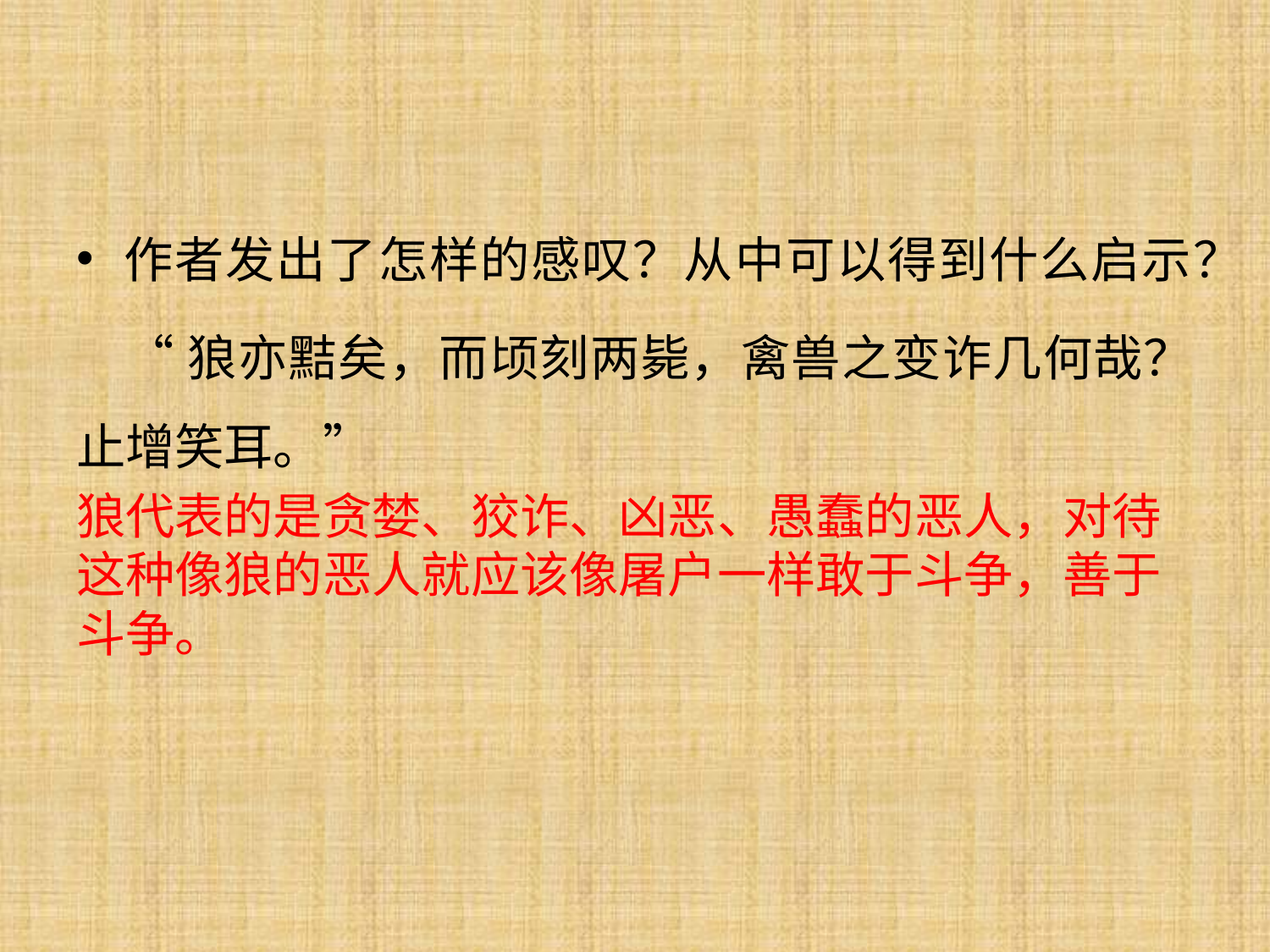

#
作者发出了怎样的感叹？从中可以得到什么启示？
    “狼亦黠矣，而顷刻两毙，禽兽之变诈几何哉？止增笑耳。”
狼代表的是贪婪、狡诈、凶恶、愚蠢的恶人，对待这种像狼的恶人就应该像屠户一样敢于斗争，善于斗争。